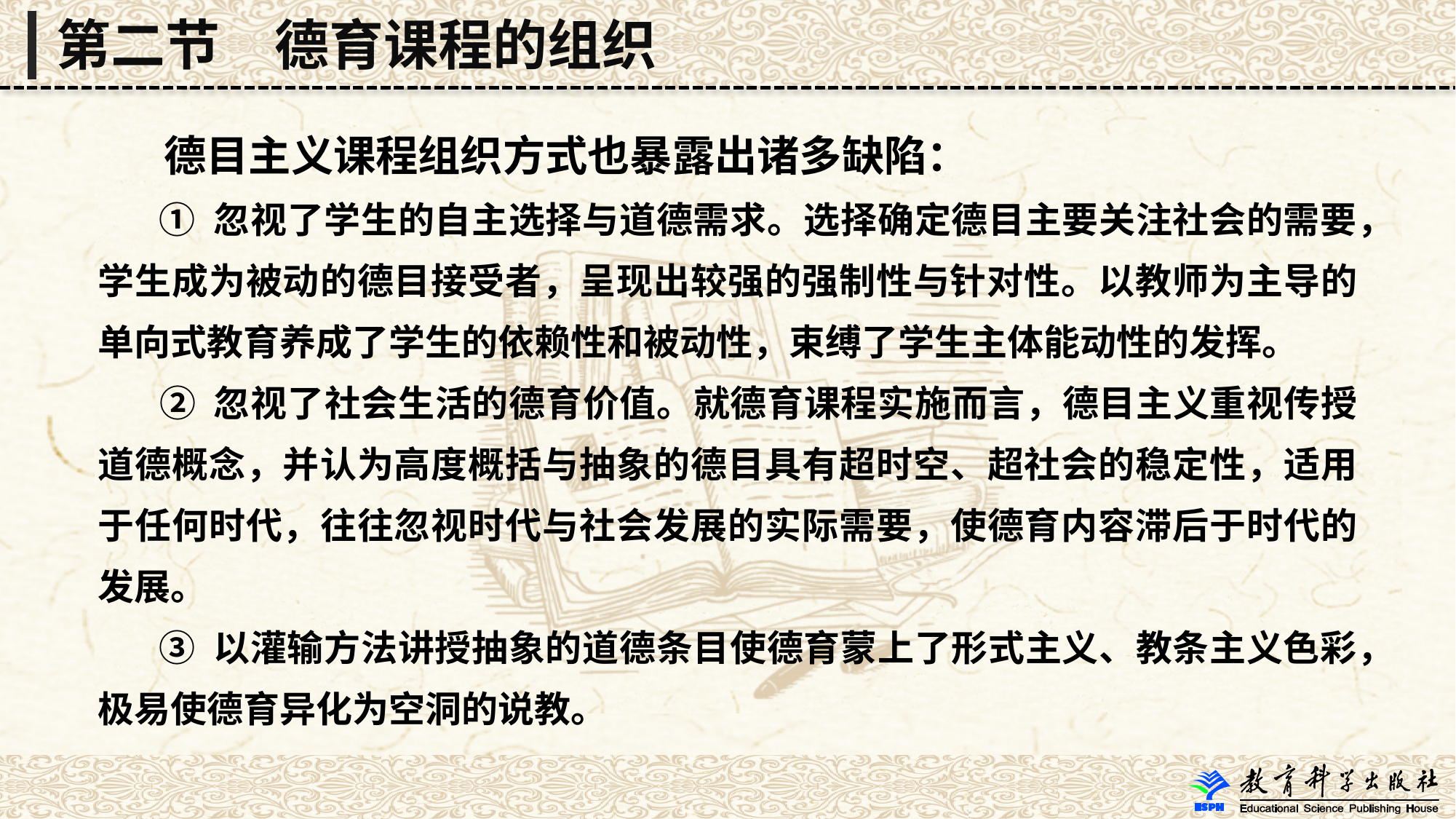

第二节　德育课程的组织
       德目主义课程组织方式也暴露出诸多缺陷：
       ① 忽视了学生的自主选择与道德需求。选择确定德目主要关注社会的需要，学生成为被动的德目接受者，呈现出较强的强制性与针对性。以教师为主导的单向式教育养成了学生的依赖性和被动性，束缚了学生主体能动性的发挥。
       ② 忽视了社会生活的德育价值。就德育课程实施而言，德目主义重视传授道德概念，并认为高度概括与抽象的德目具有超时空、超社会的稳定性，适用于任何时代，往往忽视时代与社会发展的实际需要，使德育内容滞后于时代的发展。
       ③ 以灌输方法讲授抽象的道德条目使德育蒙上了形式主义、教条主义色彩，极易使德育异化为空洞的说教。